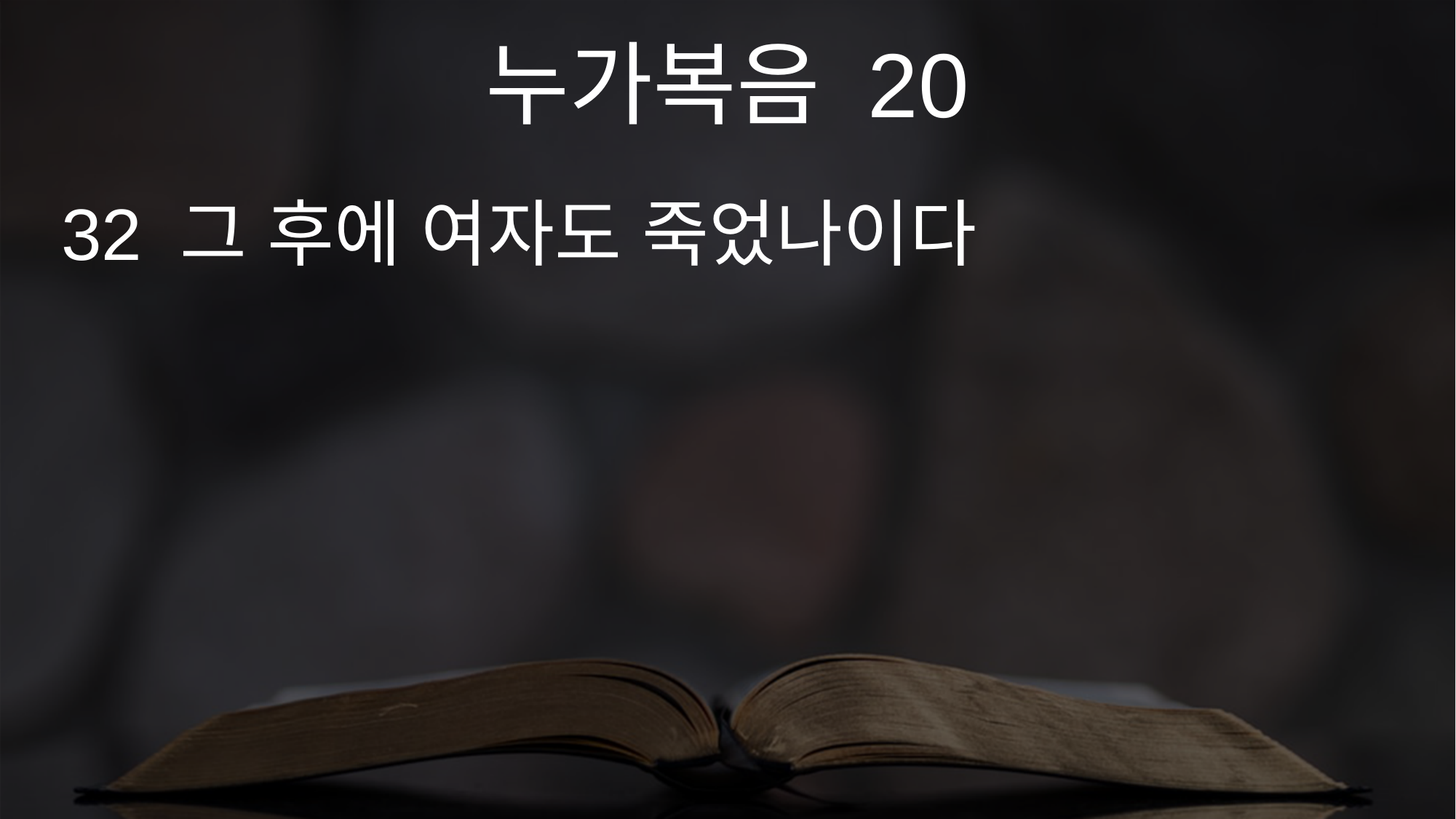

누가복음 20
32 그 후에 여자도 죽었나이다